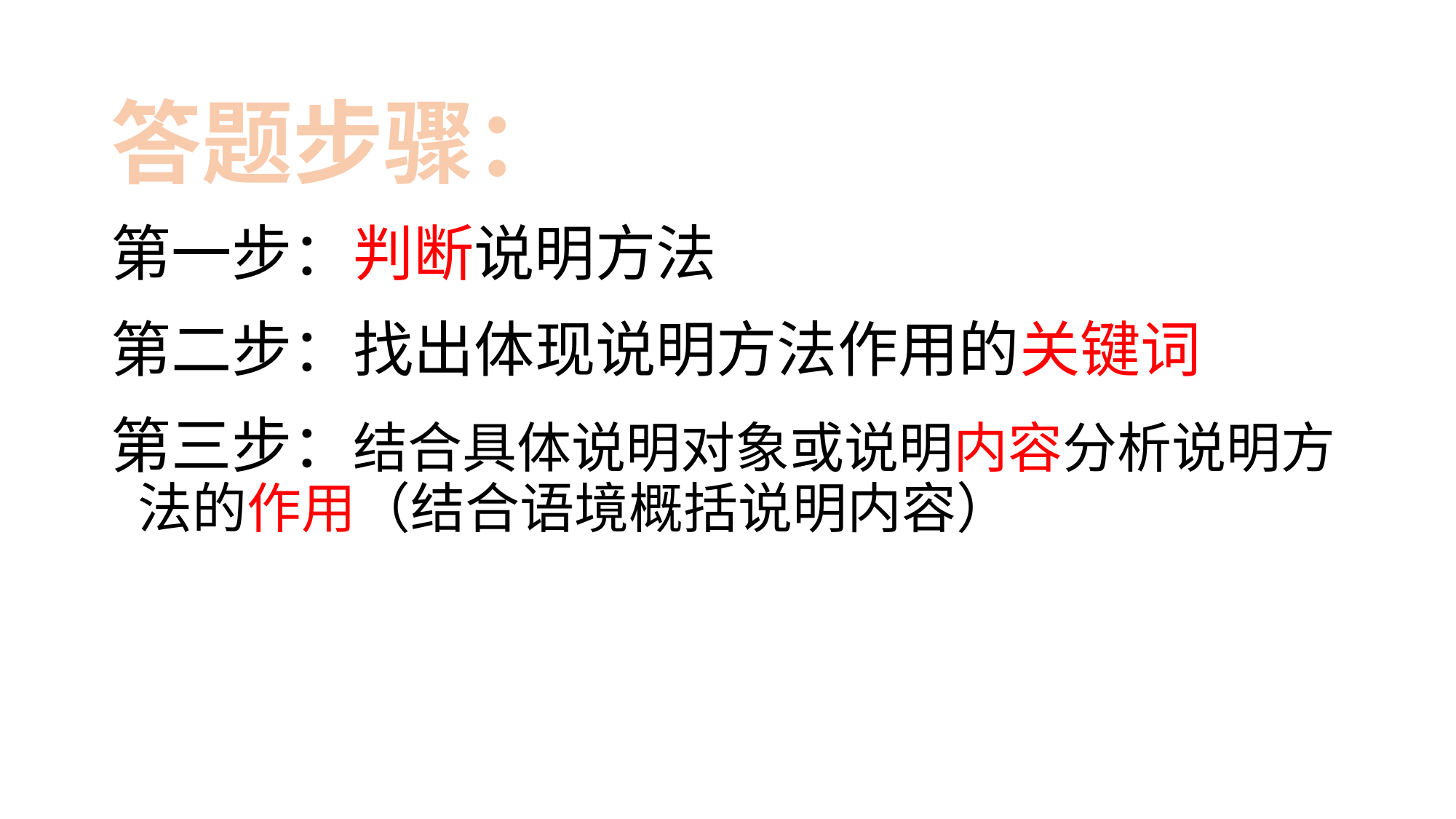

# 答题步骤：
第一步：判断说明方法
第二步：找出体现说明方法作用的关键词
第三步：结合具体说明对象或说明内容分析说明方法的作用（结合语境概括说明内容）